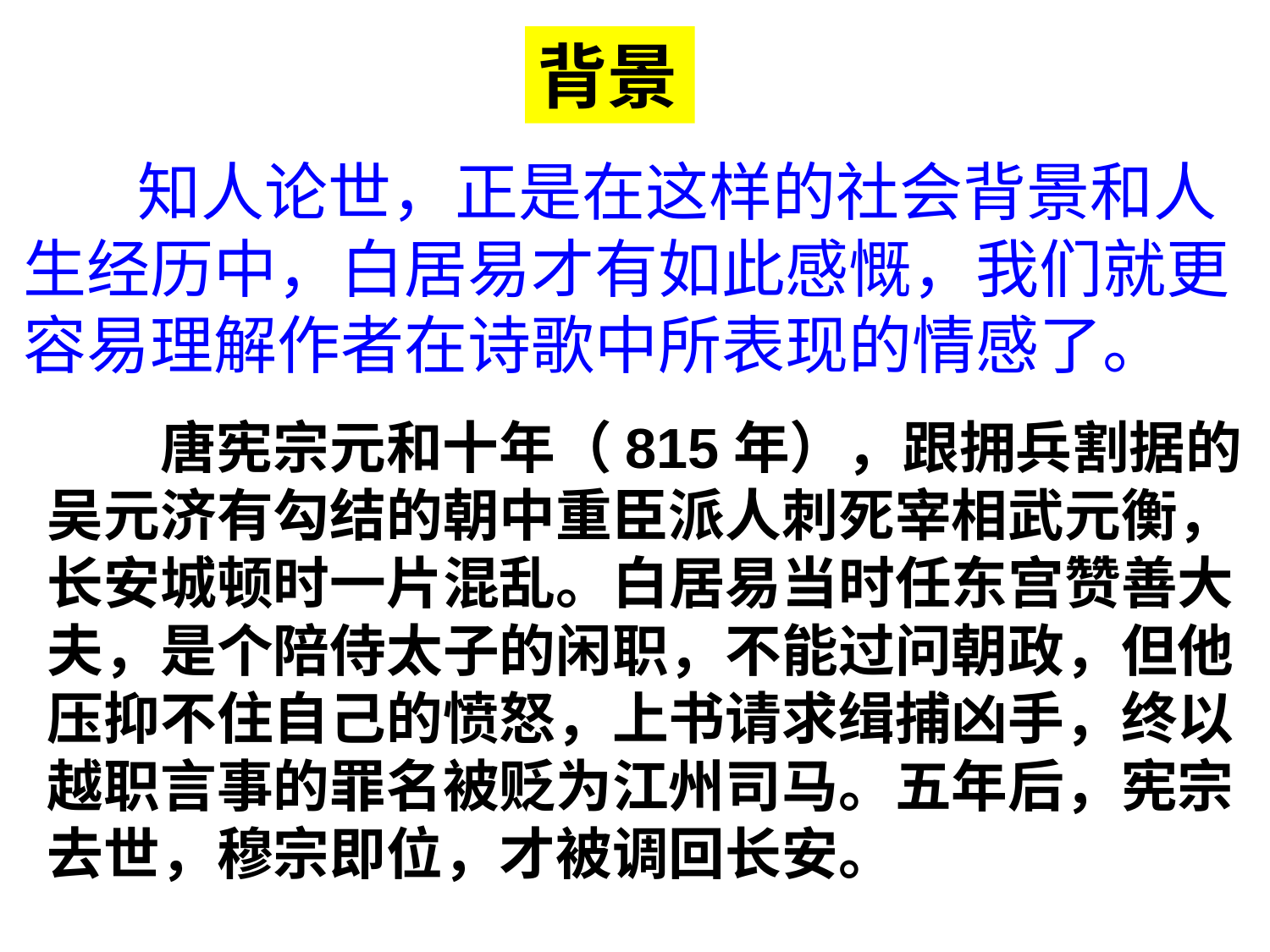

背景
       知人论世，正是在这样的社会背景和人生经历中，白居易才有如此感慨，我们就更容易理解作者在诗歌中所表现的情感了。
         唐宪宗元和十年（815年），跟拥兵割据的吴元济有勾结的朝中重臣派人刺死宰相武元衡，长安城顿时一片混乱。白居易当时任东宫赞善大夫，是个陪侍太子的闲职，不能过问朝政，但他压抑不住自己的愤怒，上书请求缉捕凶手，终以越职言事的罪名被贬为江州司马。五年后，宪宗去世，穆宗即位，才被调回长安。